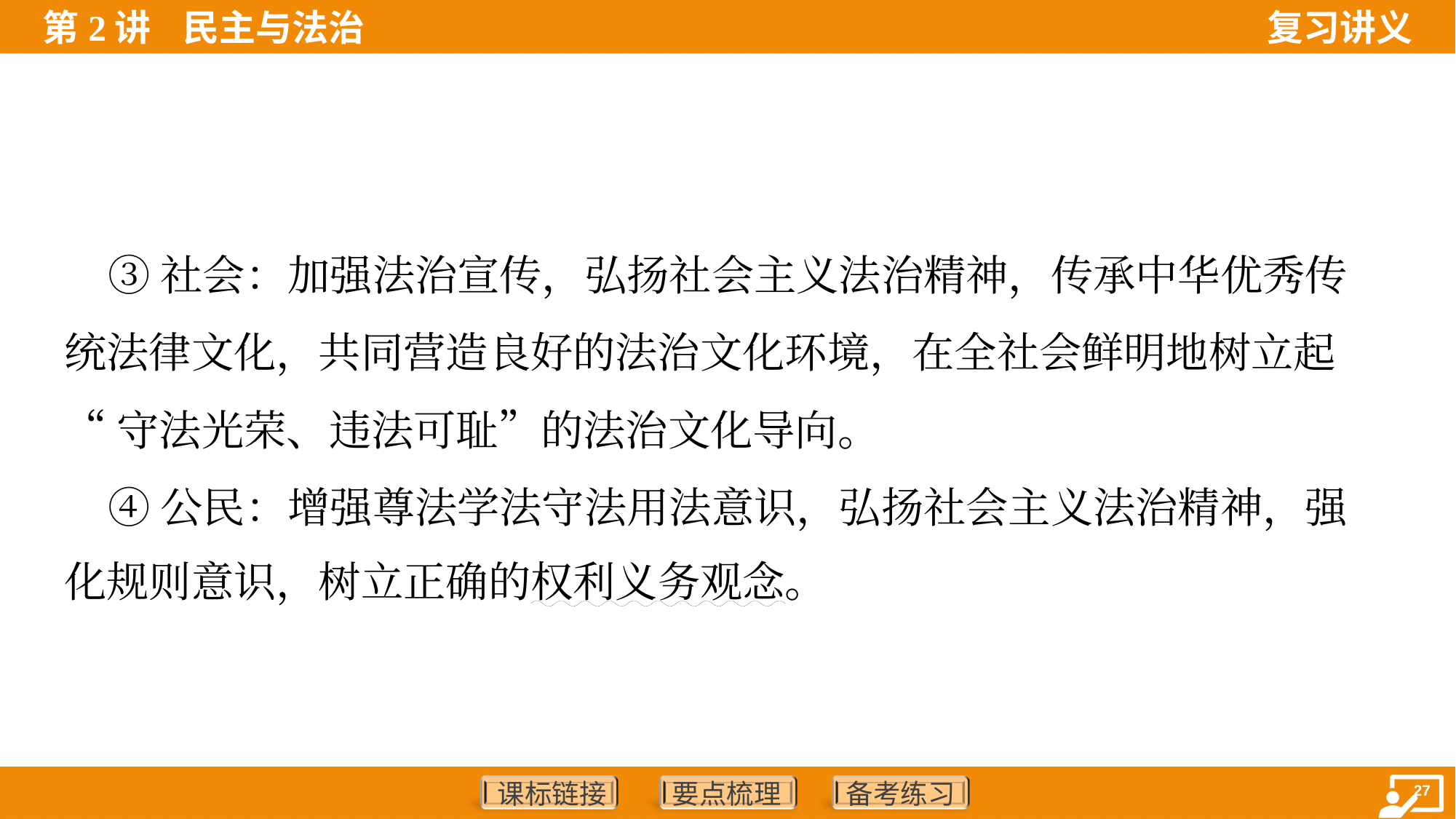

③社会：加强法治宣传，弘扬社会主义法治精神，传承中华优秀传
统法律文化，共同营造良好的法治文化环境，在全社会鲜明地树立起
“守法光荣、违法可耻”的法治文化导向。
    ④公民：增强尊法学法守法用法意识，弘扬社会主义法治精神，强
化规则意识，树立正确的权利义务观念。